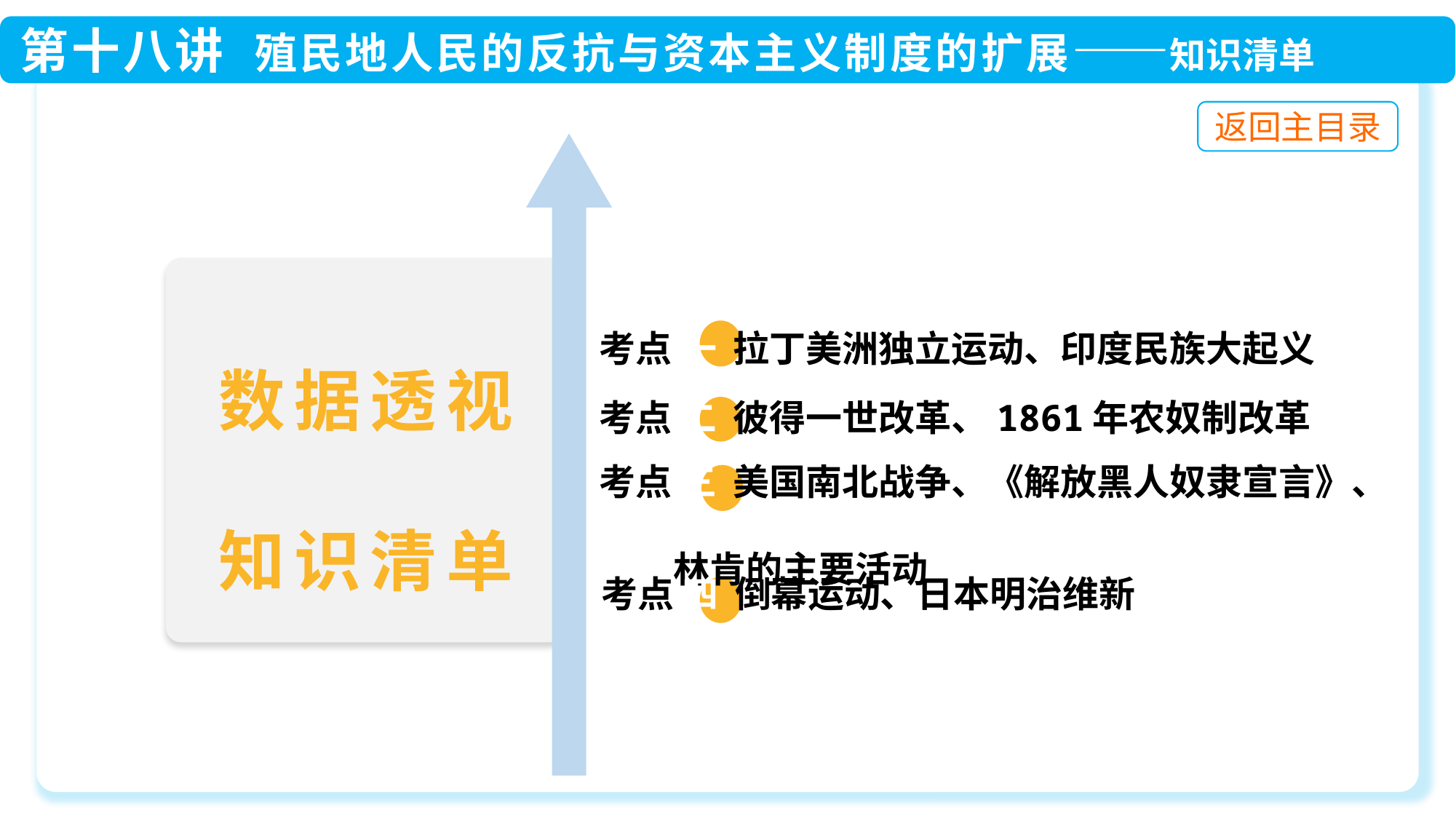

考点 一  拉丁美洲独立运动、印度民族大起义
  考点 二  彼得一世改革、1861年农奴制改革
  考点 三  美国南北战争、《解放黑人奴隶宣言》、
           林肯的主要活动
  考点 四  倒幕运动、日本明治维新

数据透视
知识清单